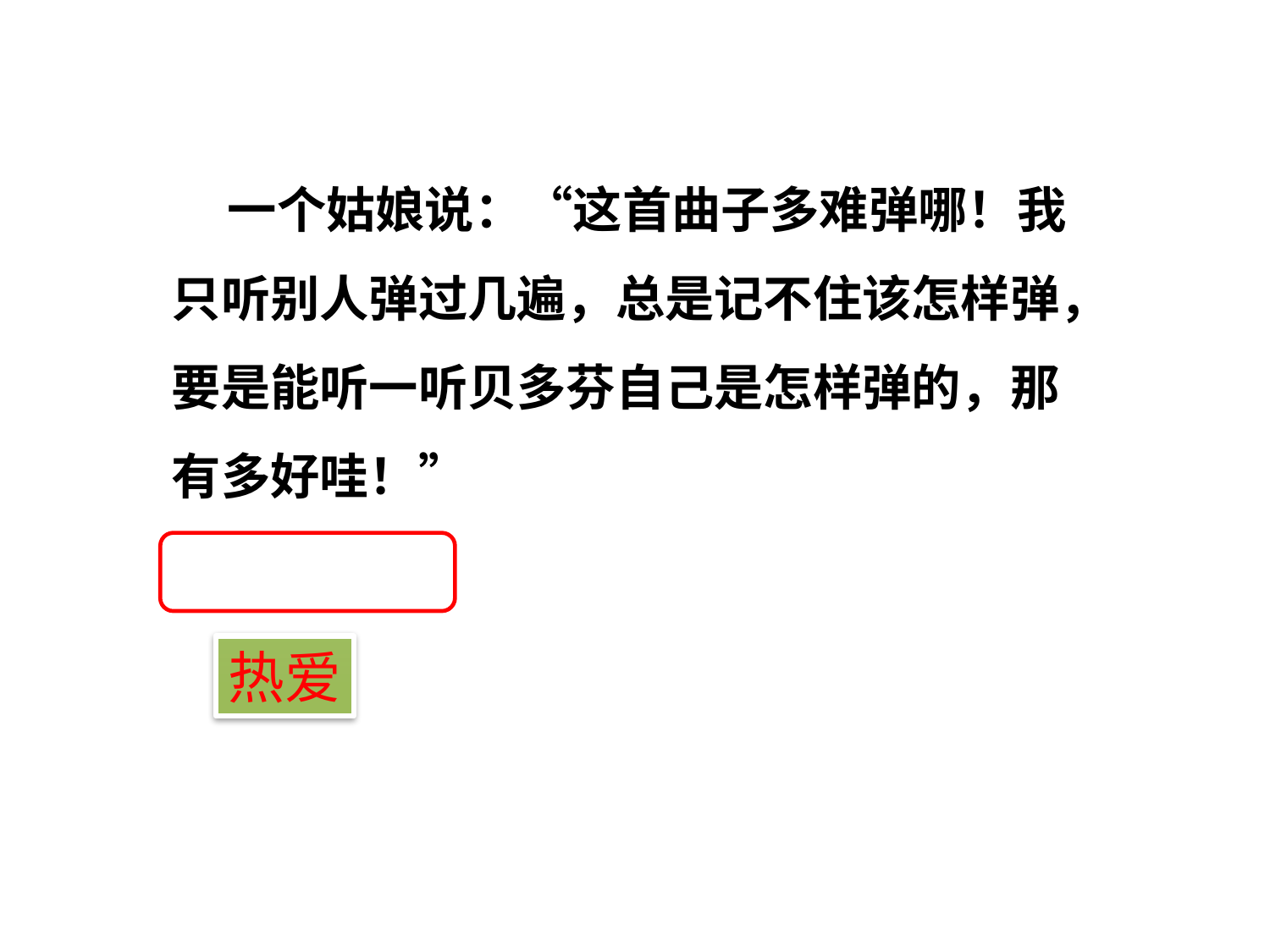

一个姑娘说：“这首曲子多难弹哪！我只听别人弹过几遍，总是记不住该怎样弹，要是能听一听贝多芬自己是怎样弹的，那有多好哇！”

热爱